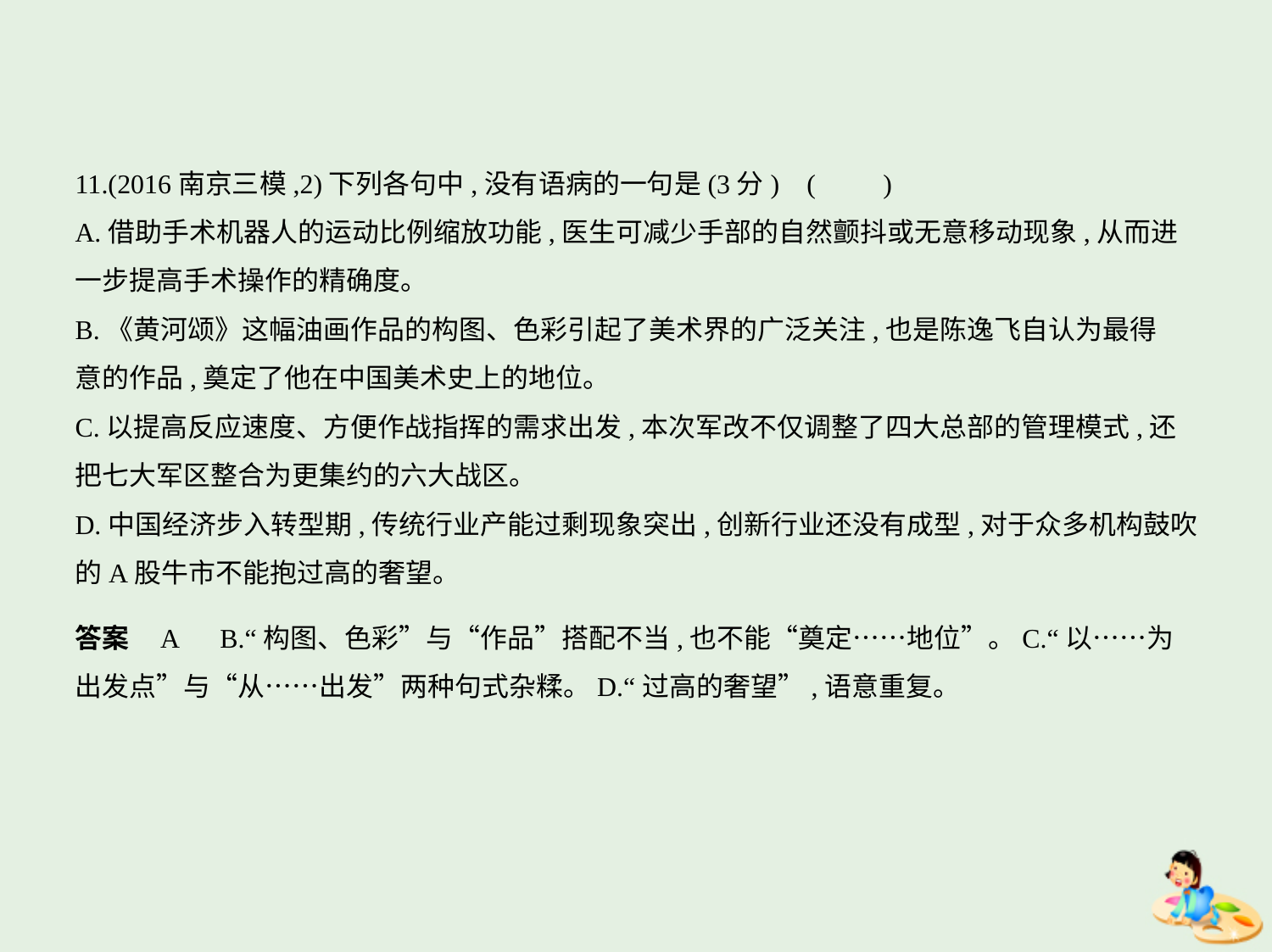

11.(2016南京三模,2)下列各句中,没有语病的一句是(3分) (　　)
A.借助手术机器人的运动比例缩放功能,医生可减少手部的自然颤抖或无意移动现象,从而进
一步提高手术操作的精确度。
B.《黄河颂》这幅油画作品的构图、色彩引起了美术界的广泛关注,也是陈逸飞自认为最得
意的作品,奠定了他在中国美术史上的地位。
C.以提高反应速度、方便作战指挥的需求出发,本次军改不仅调整了四大总部的管理模式,还
把七大军区整合为更集约的六大战区。
D.中国经济步入转型期,传统行业产能过剩现象突出,创新行业还没有成型,对于众多机构鼓吹
的A股牛市不能抱过高的奢望。
答案    A　B.“构图、色彩”与“作品”搭配不当,也不能“奠定……地位”。C.“以……为
出发点”与“从……出发”两种句式杂糅。D.“过高的奢望”,语意重复。